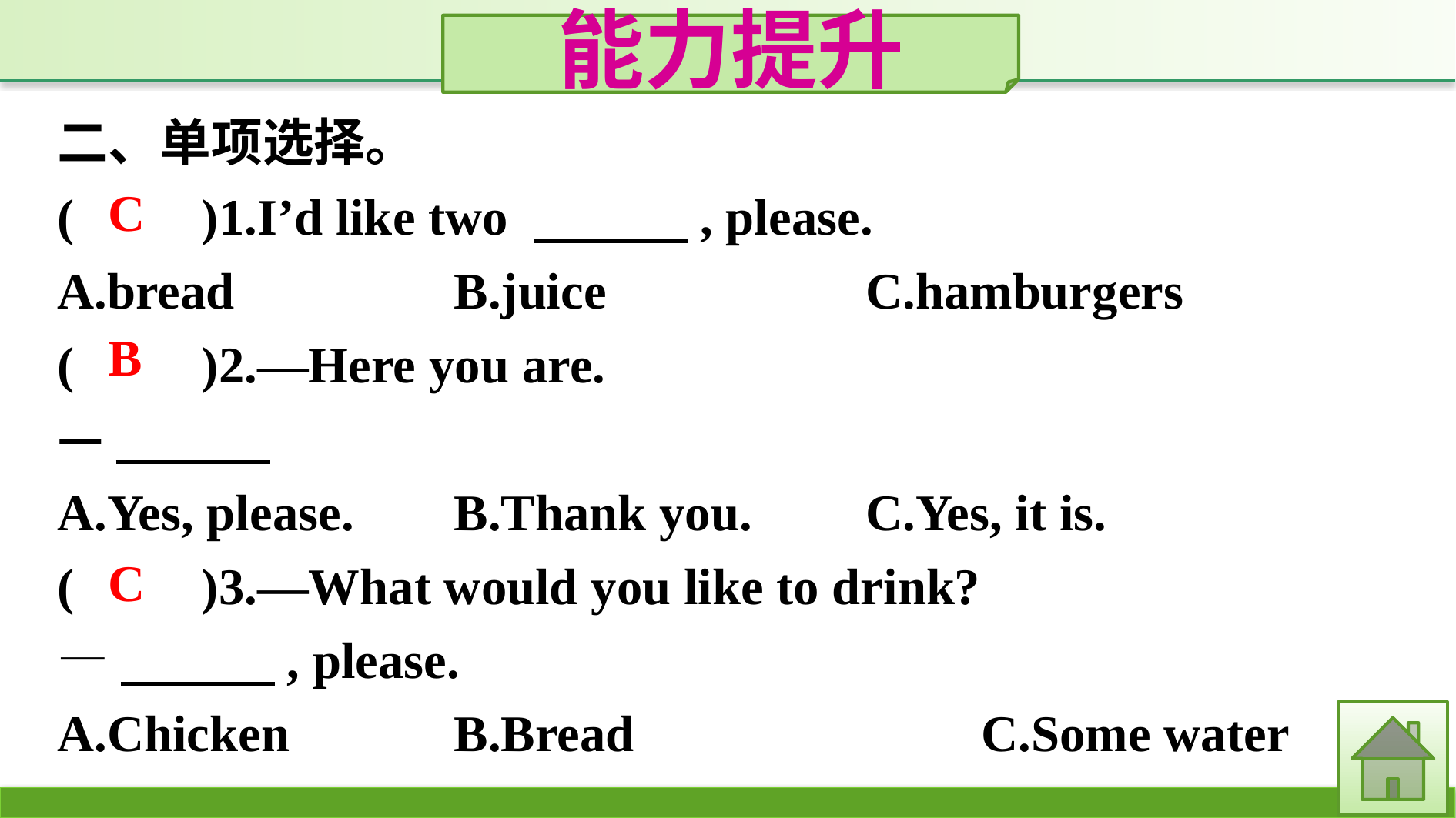

能力提升
二、单项选择。
(　　)1.I’d like two 　　　, please.
A.bread		B.juice			C.hamburgers
(　　)2.—Here you are.
—
A.Yes, please.	B.Thank you.	C.Yes, it is.
(　　)3.—What would you like to drink?
—　　　, please.
A.Chicken		B.Bread			C.Some water
C
B
C